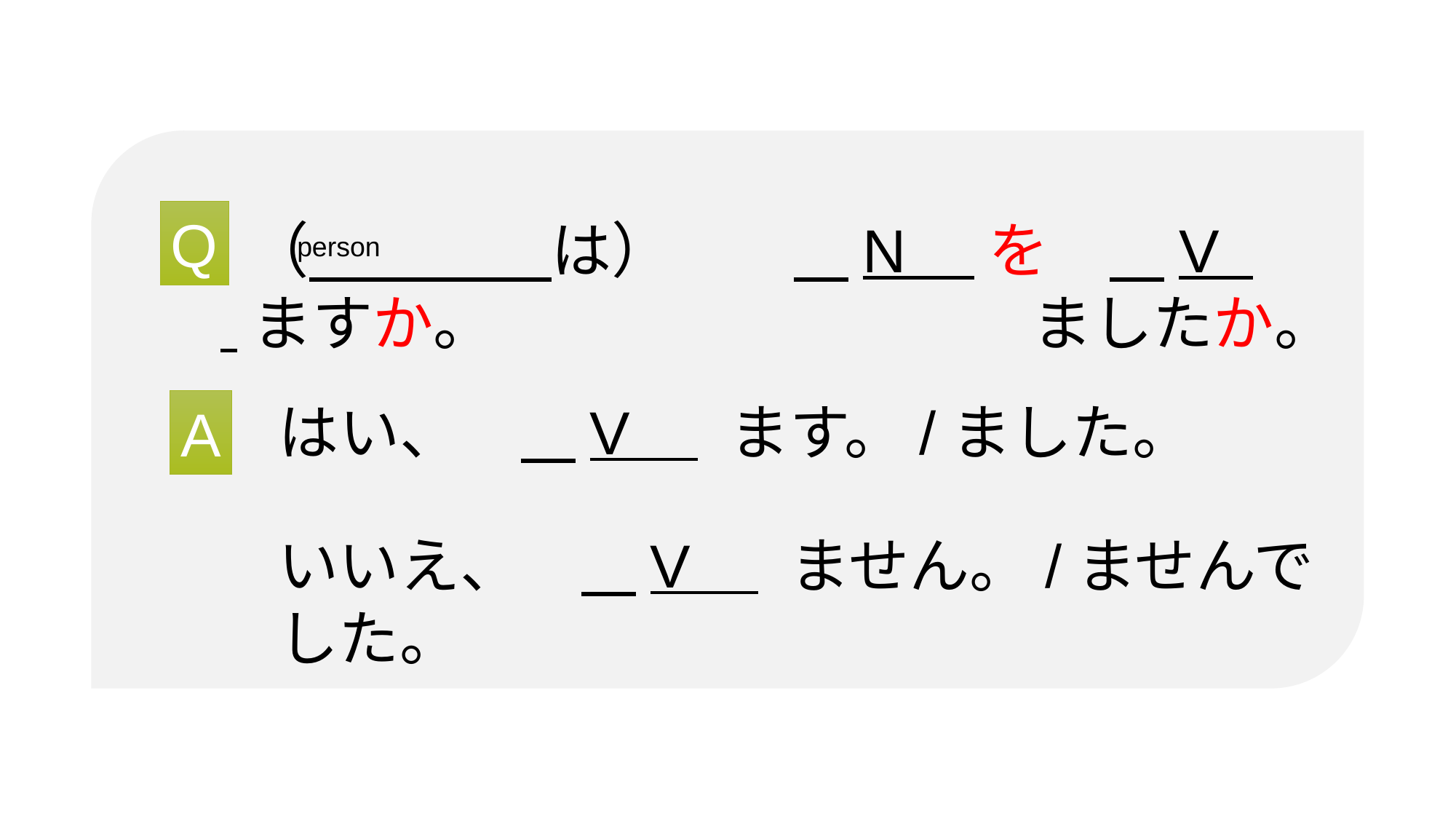

だれ
ひと
Q
 （　　　　は）　　    N    を　    V    ますか。
person
ましたか。
はい、　    V     ます。/ました。
A
A: 　　　　  の　　　　　　です。
いいえ、　    V     ません。/ませんでした。